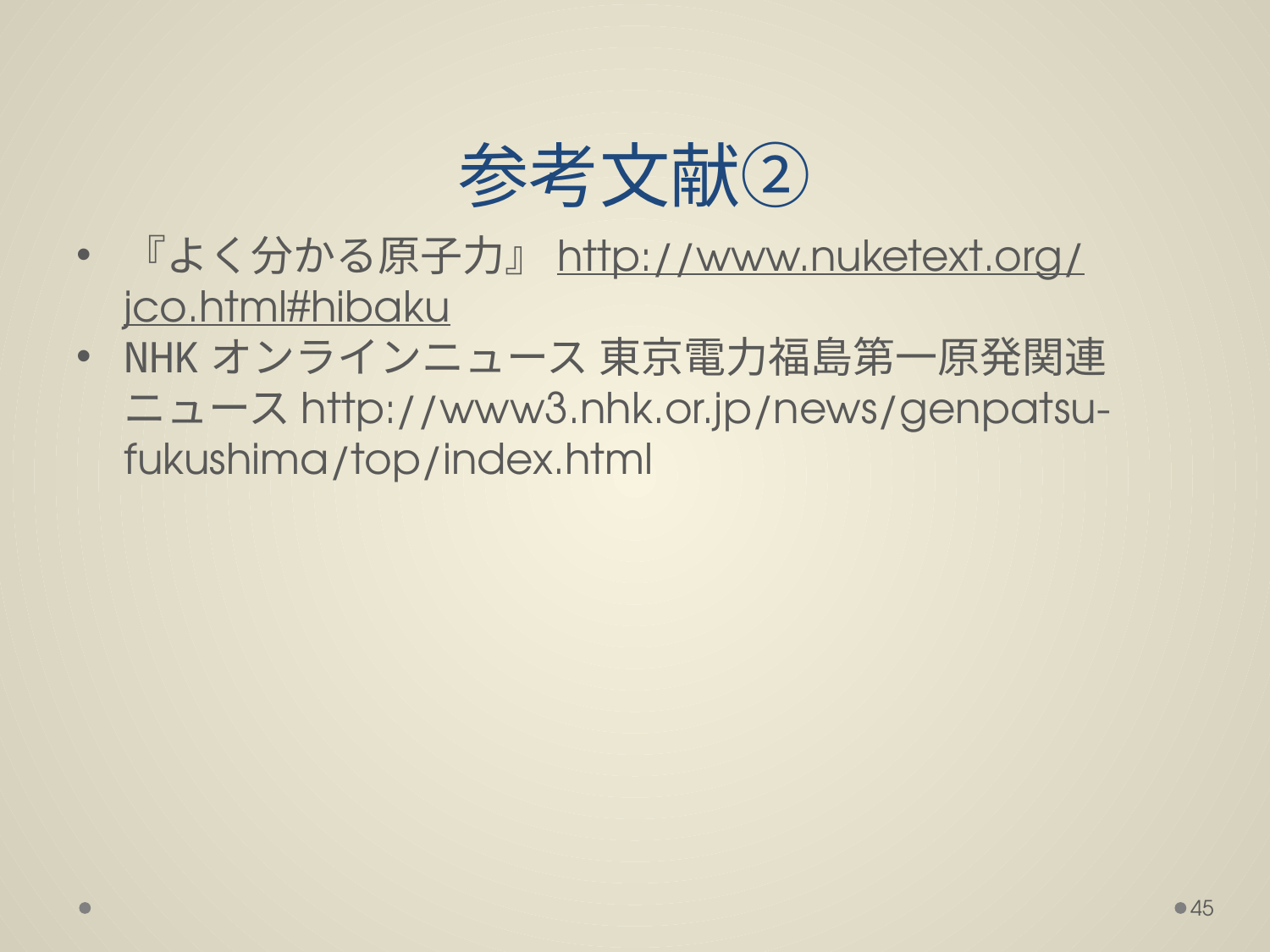

# 参考文献②
『よく分かる原子力』http://www.nuketext.org/jco.html#hibaku
NHKオンラインニュース 東京電力福島第一原発関連ニュースhttp://www3.nhk.or.jp/news/genpatsu-fukushima/top/index.html

45